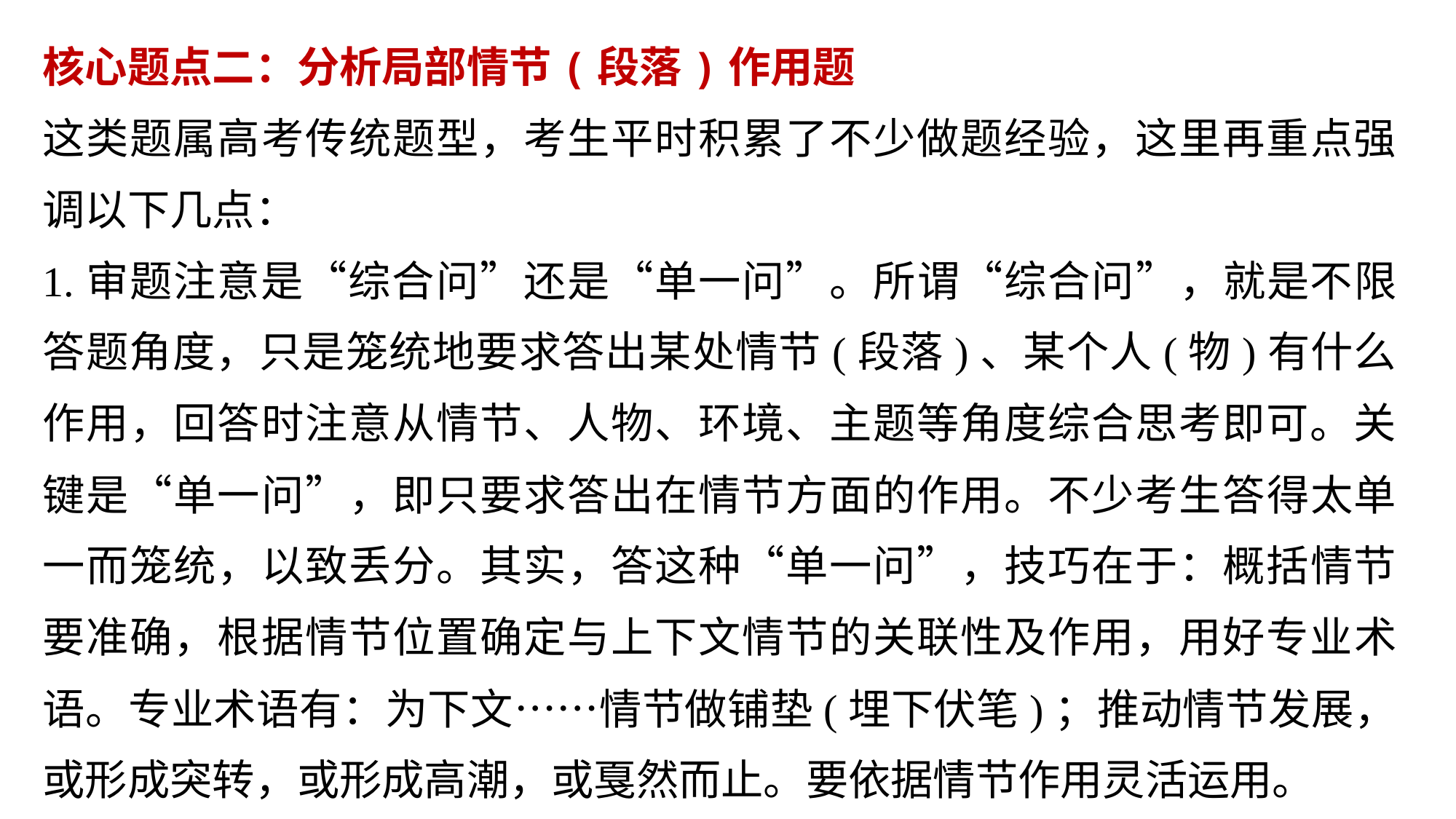

核心题点二：分析局部情节(段落)作用题
这类题属高考传统题型，考生平时积累了不少做题经验，这里再重点强调以下几点：
1.审题注意是“综合问”还是“单一问”。所谓“综合问”，就是不限答题角度，只是笼统地要求答出某处情节(段落)、某个人(物)有什么作用，回答时注意从情节、人物、环境、主题等角度综合思考即可。关键是“单一问”，即只要求答出在情节方面的作用。不少考生答得太单一而笼统，以致丢分。其实，答这种“单一问”，技巧在于：概括情节要准确，根据情节位置确定与上下文情节的关联性及作用，用好专业术语。专业术语有：为下文……情节做铺垫(埋下伏笔)；推动情节发展，或形成突转，或形成高潮，或戛然而止。要依据情节作用灵活运用。